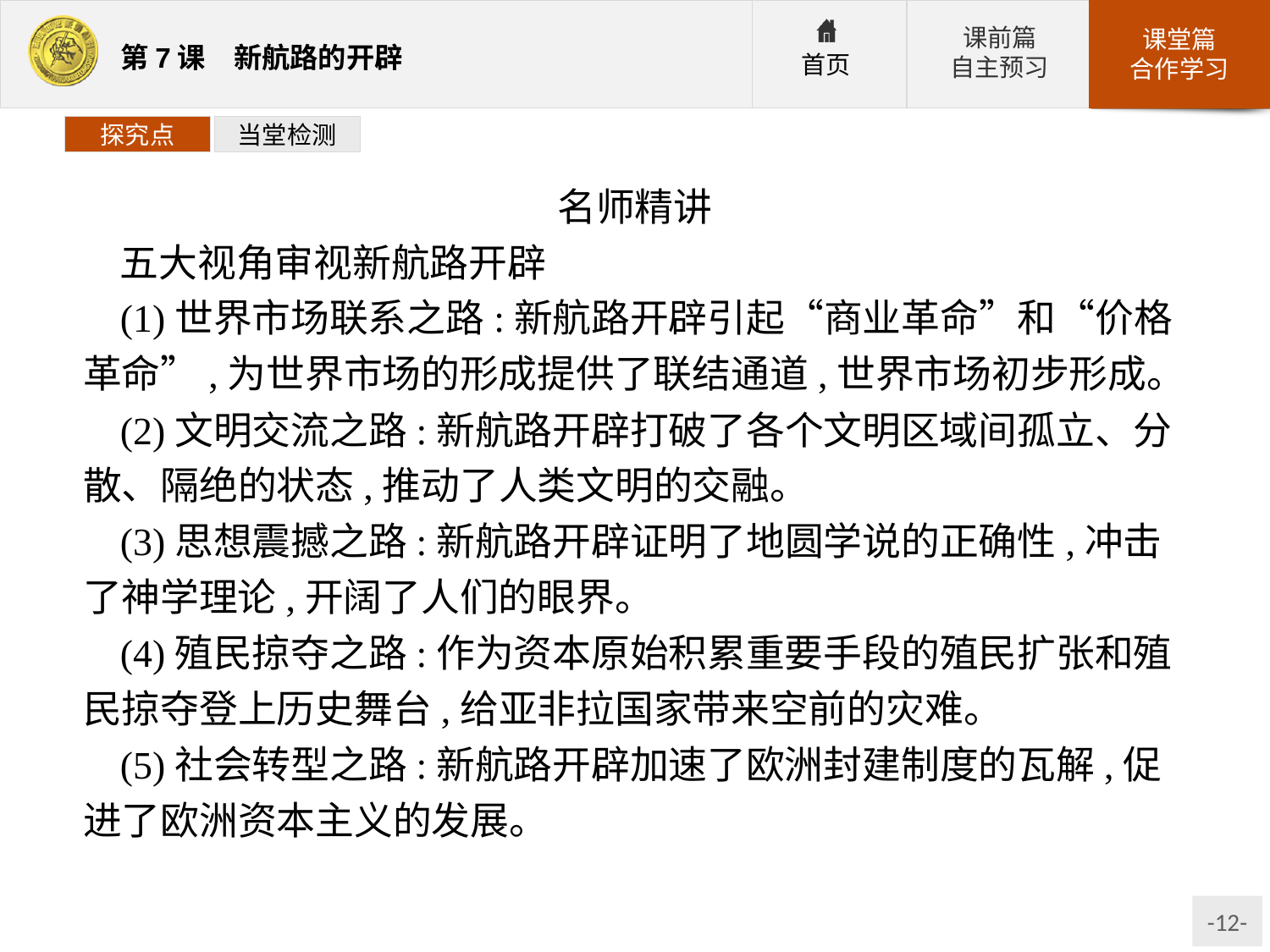

探究点
当堂检测
名师精讲
五大视角审视新航路开辟
(1)世界市场联系之路:新航路开辟引起“商业革命”和“价格革命”,为世界市场的形成提供了联结通道,世界市场初步形成。
(2)文明交流之路:新航路开辟打破了各个文明区域间孤立、分散、隔绝的状态,推动了人类文明的交融。
(3)思想震撼之路:新航路开辟证明了地圆学说的正确性,冲击了神学理论,开阔了人们的眼界。
(4)殖民掠夺之路:作为资本原始积累重要手段的殖民扩张和殖民掠夺登上历史舞台,给亚非拉国家带来空前的灾难。
(5)社会转型之路:新航路开辟加速了欧洲封建制度的瓦解,促进了欧洲资本主义的发展。